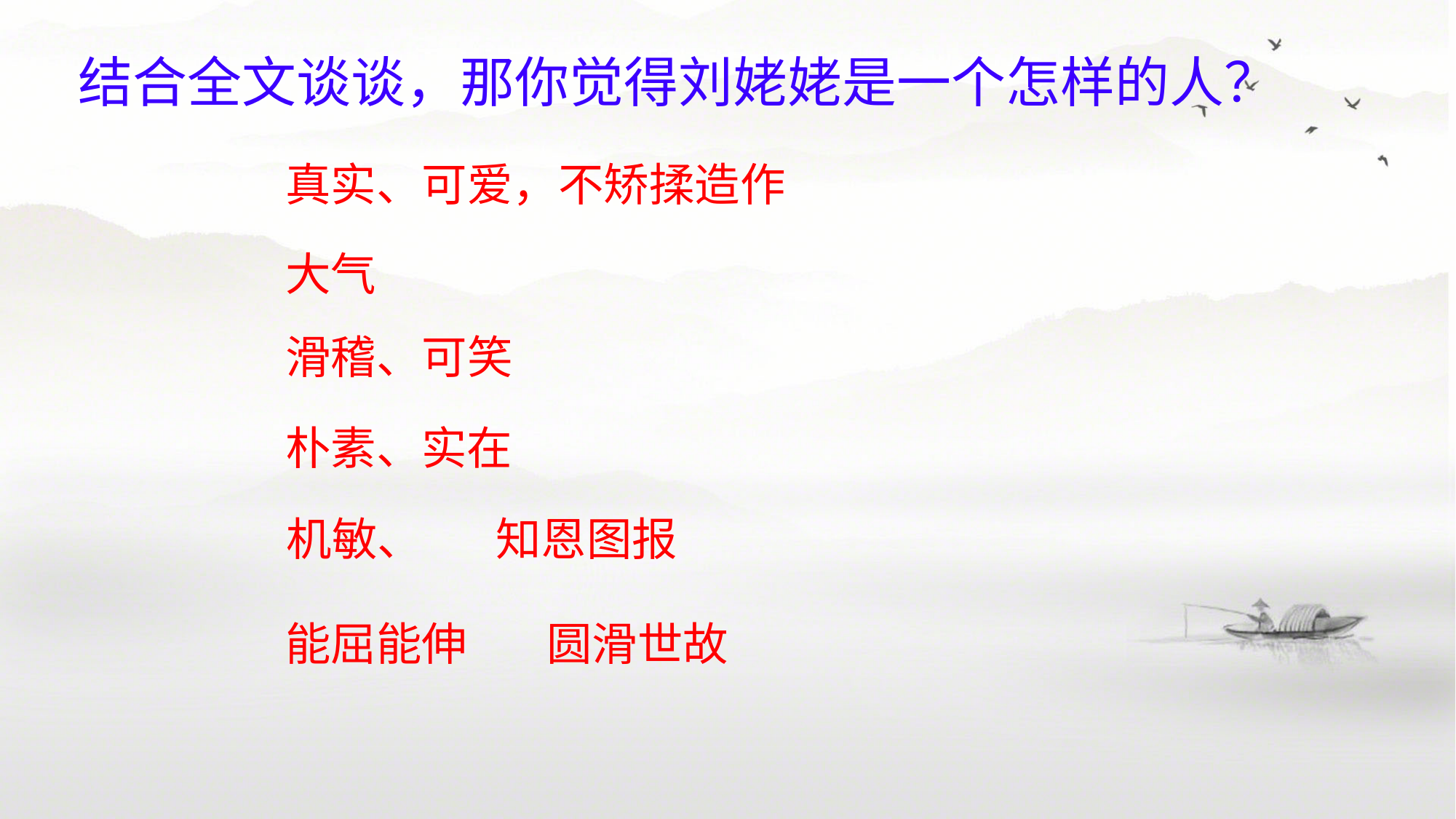

结合全文谈谈，那你觉得刘姥姥是一个怎样的人？
真实、可爱，不矫揉造作
大气
滑稽、可笑
朴素、实在
知恩图报
机敏、
圆滑世故
能屈能伸